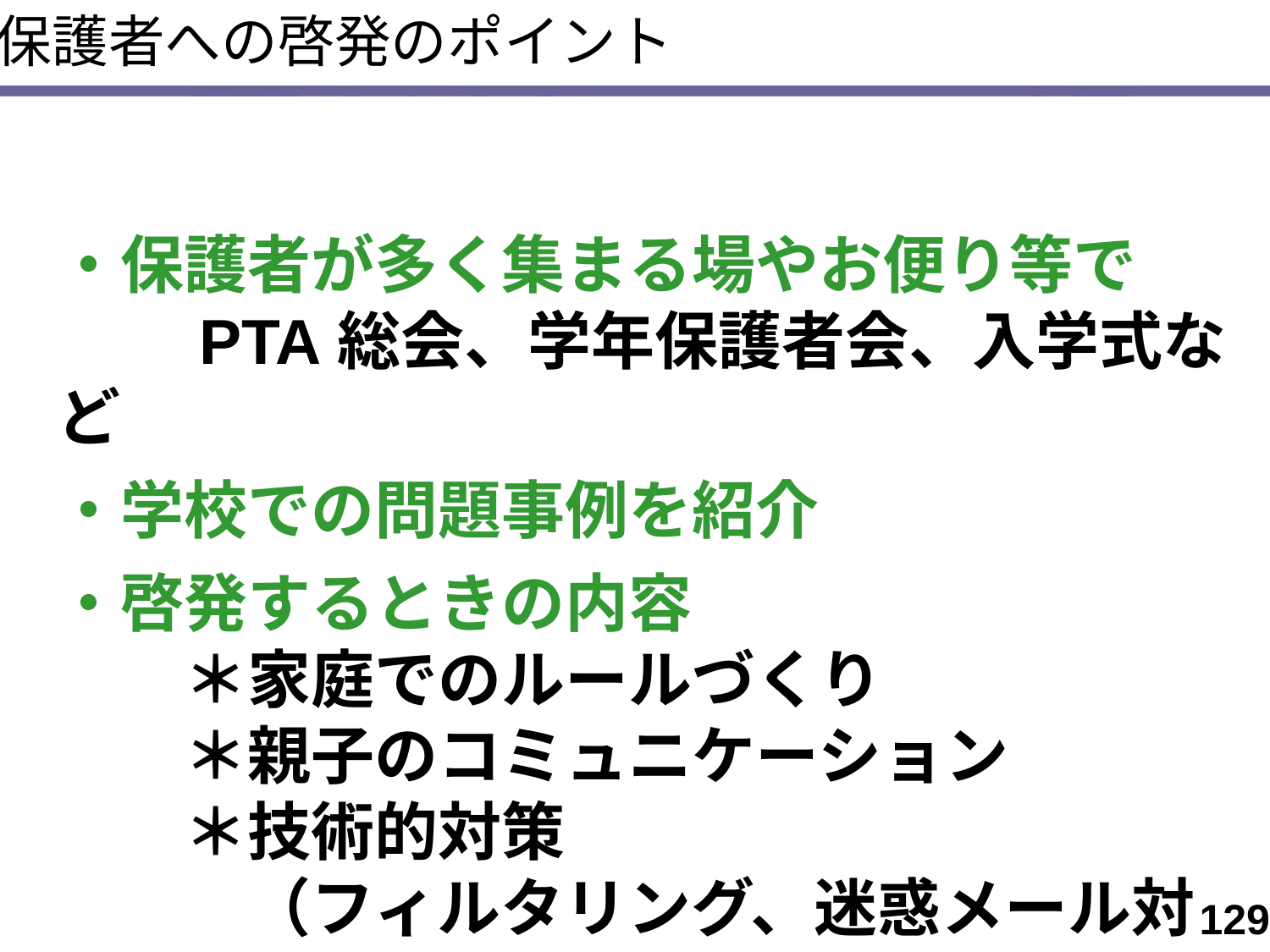

保護者への啓発のポイント
・保護者が多く集まる場やお便り等で
　　PTA総会、学年保護者会、入学式など

・学校での問題事例を紹介

・啓発するときの内容
　　＊家庭でのルールづくり
　　＊親子のコミュニケーション
　　＊技術的対策
　　　（フィルタリング、迷惑メール対策など）
129